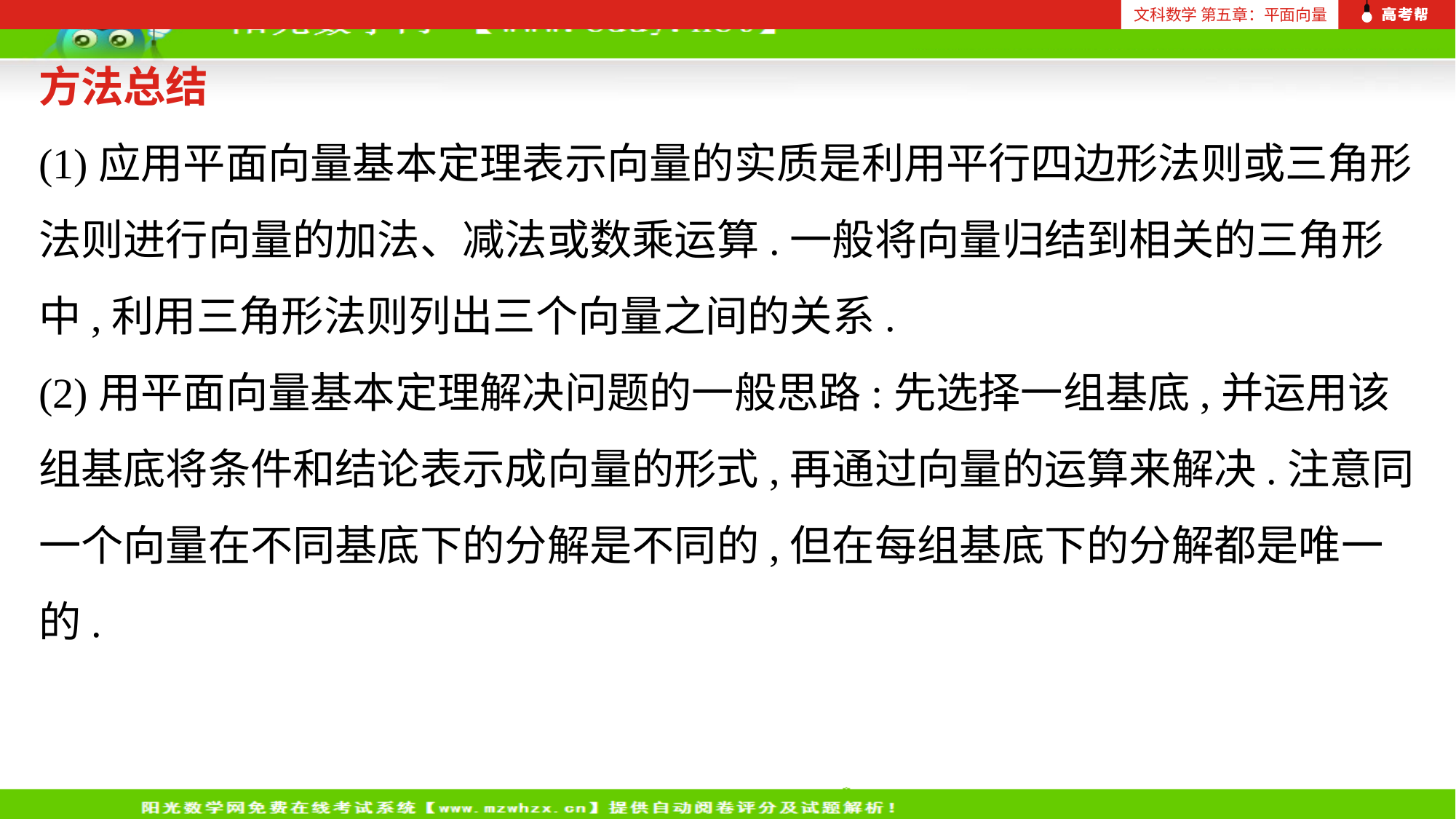

文科数学 第五章：平面向量

方法总结
(1)应用平面向量基本定理表示向量的实质是利用平行四边形法则或三角形法则进行向量的加法、减法或数乘运算.一般将向量归结到相关的三角形中,利用三角形法则列出三个向量之间的关系.
(2)用平面向量基本定理解决问题的一般思路:先选择一组基底,并运用该组基底将条件和结论表示成向量的形式,再通过向量的运算来解决.注意同一个向量在不同基底下的分解是不同的,但在每组基底下的分解都是唯一的.